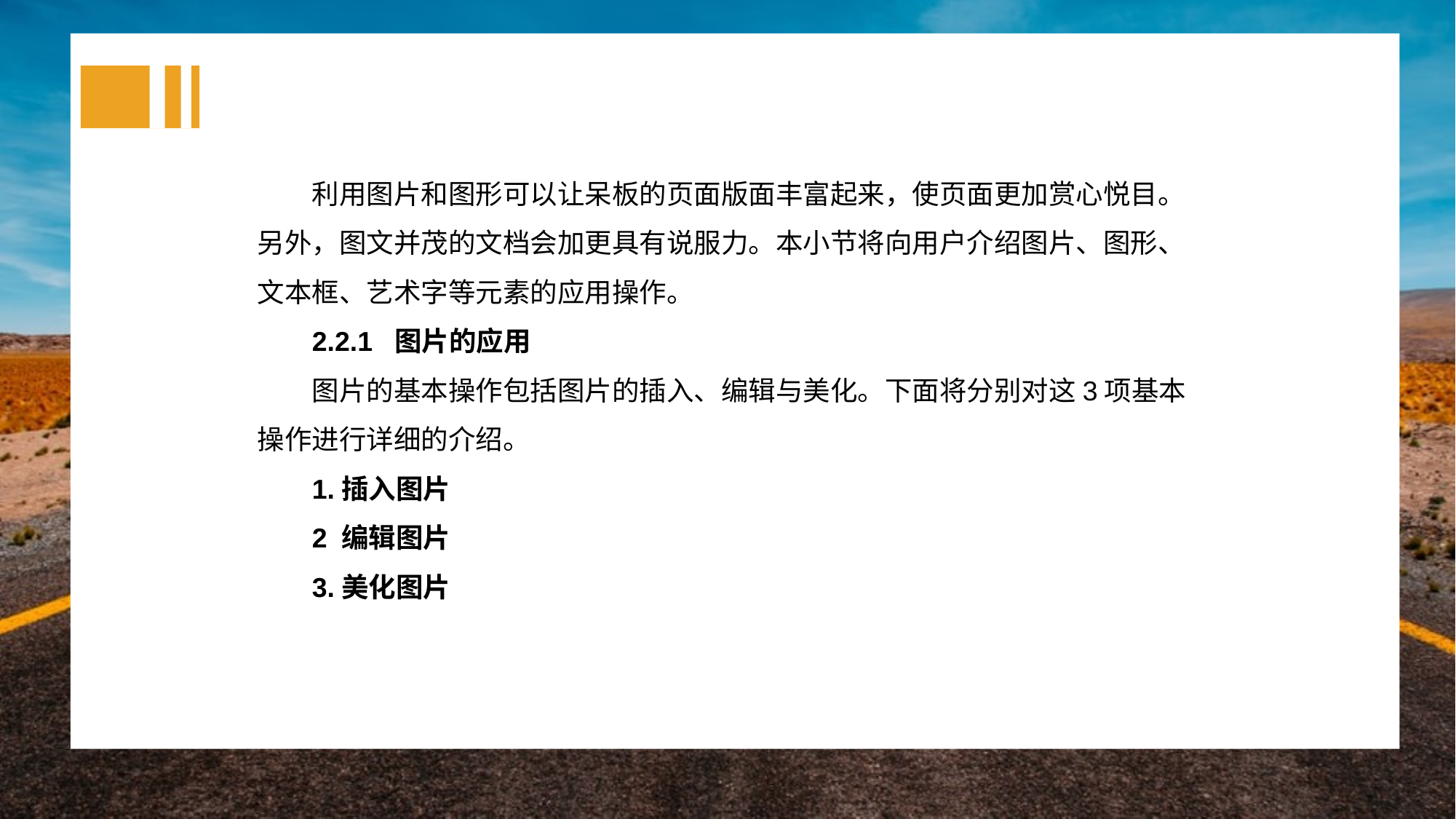

利用图片和图形可以让呆板的页面版面丰富起来，使页面更加赏心悦目。另外，图文并茂的文档会加更具有说服力。本小节将向用户介绍图片、图形、文本框、艺术字等元素的应用操作。
2.2.1  图片的应用
图片的基本操作包括图片的插入、编辑与美化。下面将分别对这3项基本操作进行详细的介绍。
1.插入图片
2 编辑图片
3.美化图片